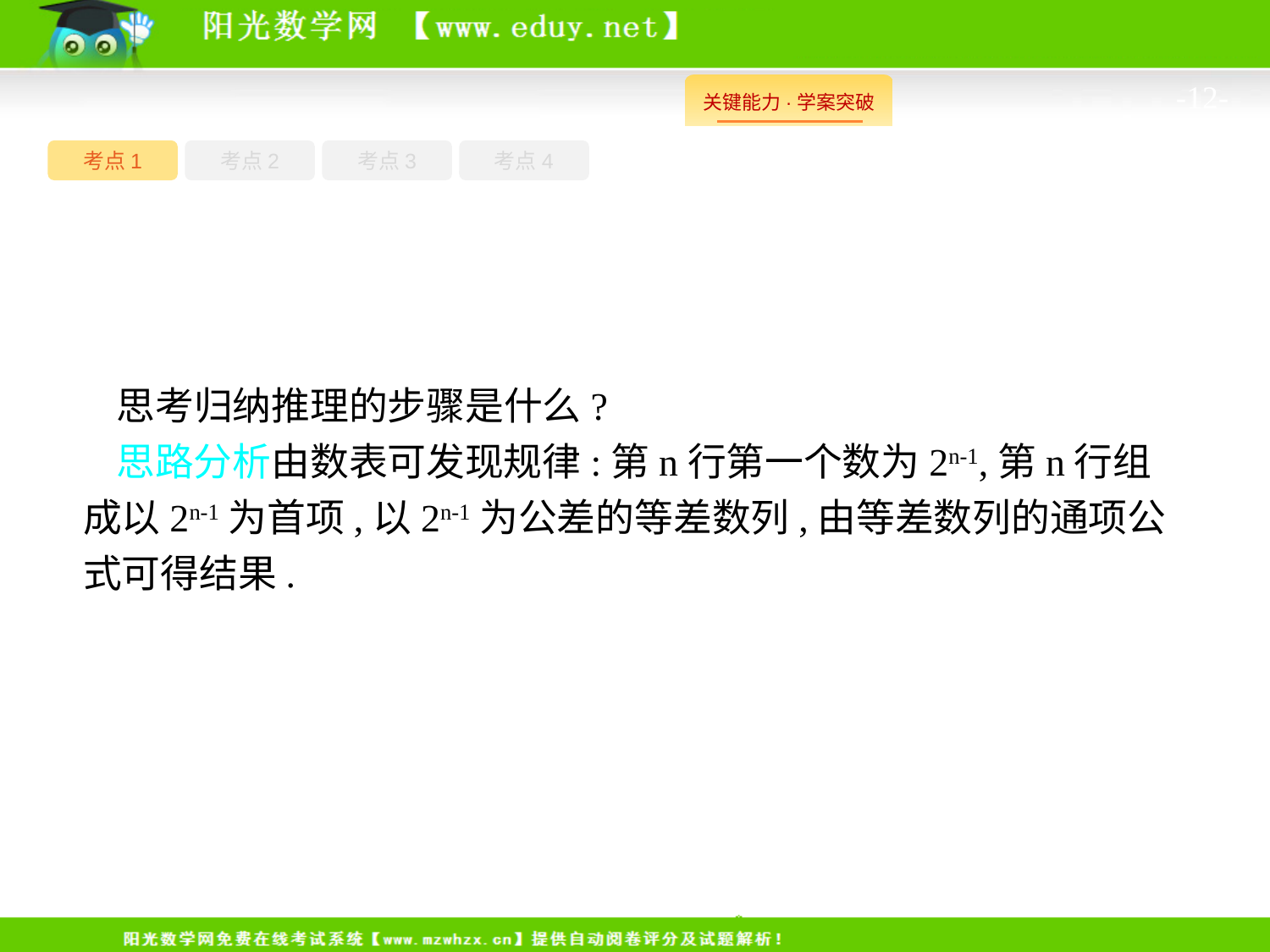

-12-
考点1
考点3
考点4
考点2
思考归纳推理的步骤是什么?
思路分析由数表可发现规律:第n行第一个数为2n-1,第n行组成以2n-1为首项,以2n-1为公差的等差数列,由等差数列的通项公式可得结果.